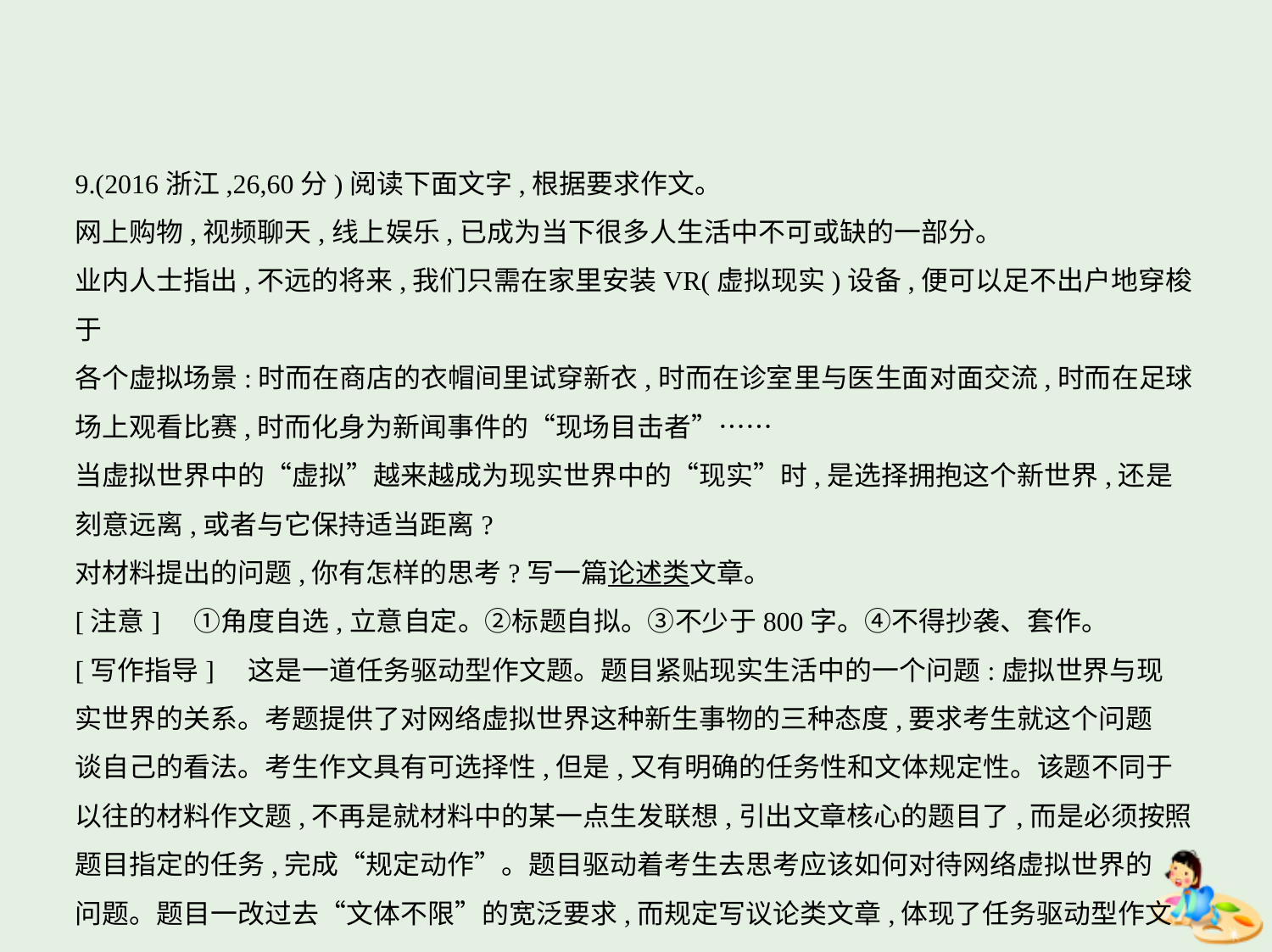

9.(2016浙江,26,60分)阅读下面文字,根据要求作文。
网上购物,视频聊天,线上娱乐,已成为当下很多人生活中不可或缺的一部分。
业内人士指出,不远的将来,我们只需在家里安装VR(虚拟现实)设备,便可以足不出户地穿梭于
各个虚拟场景:时而在商店的衣帽间里试穿新衣,时而在诊室里与医生面对面交流,时而在足球
场上观看比赛,时而化身为新闻事件的“现场目击者”……
当虚拟世界中的“虚拟”越来越成为现实世界中的“现实”时,是选择拥抱这个新世界,还是
刻意远离,或者与它保持适当距离?
对材料提出的问题,你有怎样的思考?写一篇论述类文章。
[注意]　①角度自选,立意自定。②标题自拟。③不少于800字。④不得抄袭、套作。
[写作指导]　这是一道任务驱动型作文题。题目紧贴现实生活中的一个问题:虚拟世界与现
实世界的关系。考题提供了对网络虚拟世界这种新生事物的三种态度,要求考生就这个问题
谈自己的看法。考生作文具有可选择性,但是,又有明确的任务性和文体规定性。该题不同于
以往的材料作文题,不再是就材料中的某一点生发联想,引出文章核心的题目了,而是必须按照
题目指定的任务,完成“规定动作”。题目驱动着考生去思考应该如何对待网络虚拟世界的
问题。题目一改过去“文体不限”的宽泛要求,而规定写议论类文章,体现了任务驱动型作文